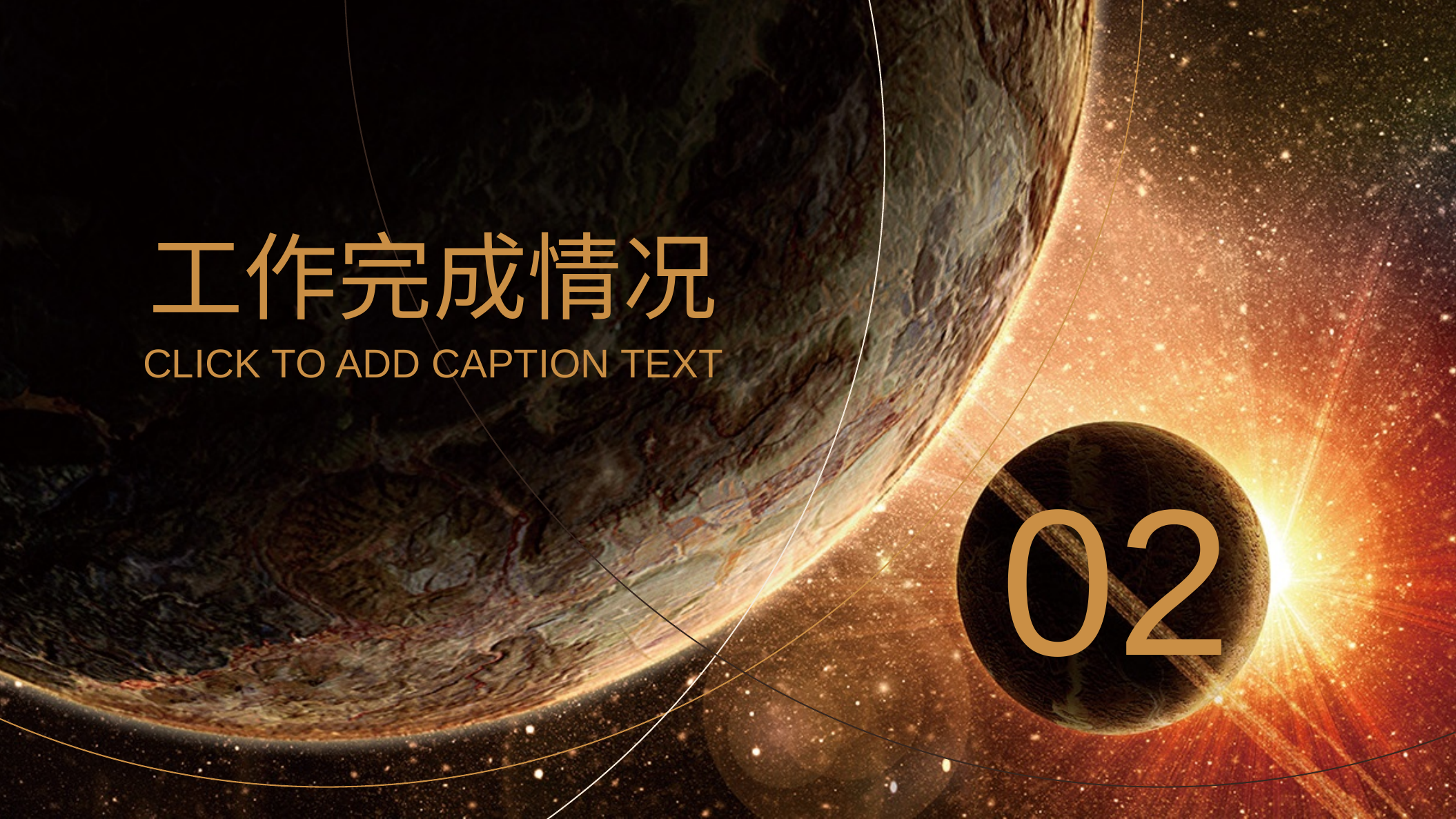

工作完成情况
CLICK TO ADD CAPTION TEXT
02